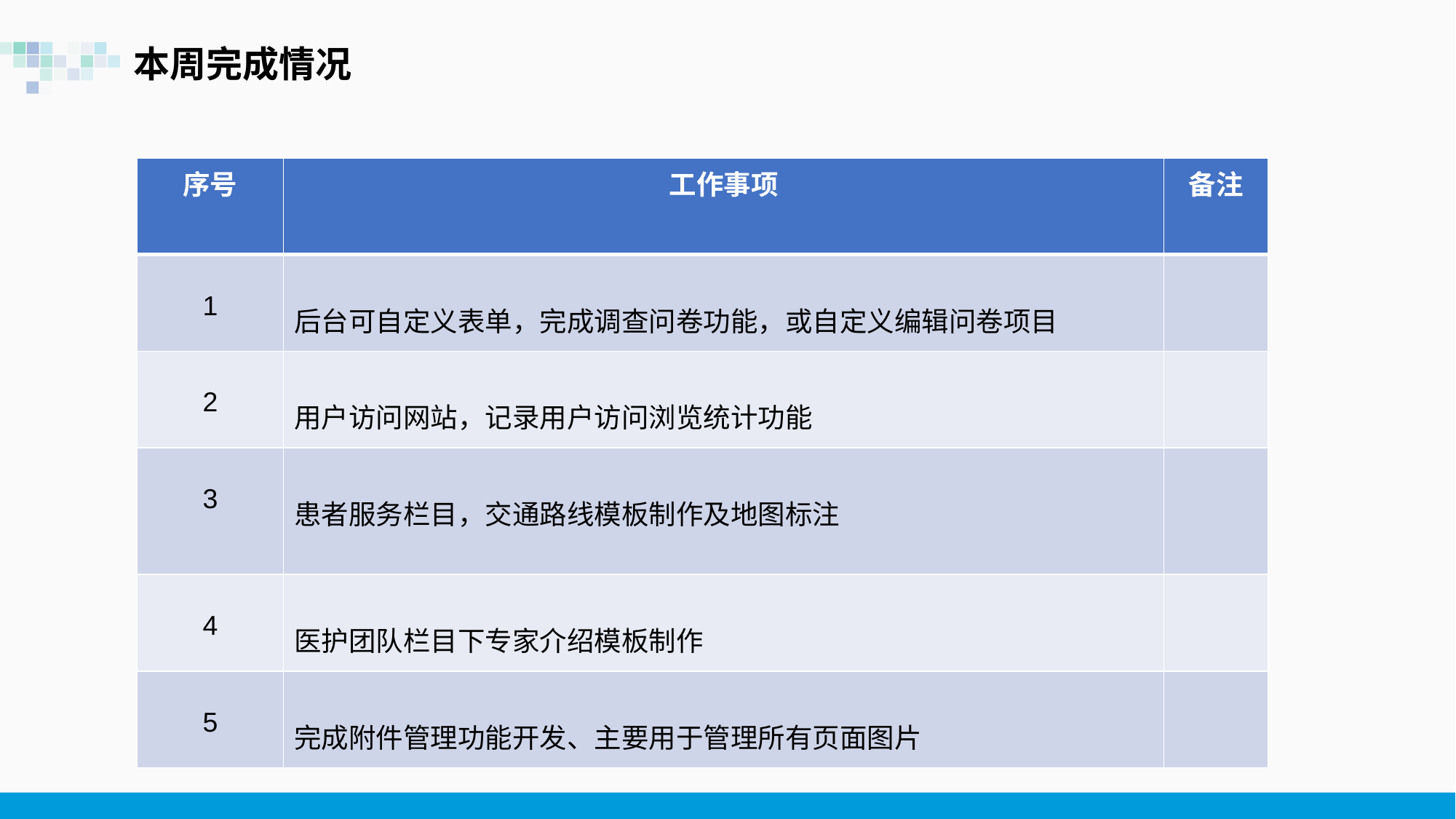

本周完成情况
| 序号 | 工作事项 | 备注 |
| --- | --- | --- |
| 1 | 后台可自定义表单，完成调查问卷功能，或自定义编辑问卷项目 |  |
| 2 | 用户访问网站，记录用户访问浏览统计功能 |  |
| 3 | 患者服务栏目，交通路线模板制作及地图标注 |  |
| 4 | 医护团队栏目下专家介绍模板制作 |  |
| 5 | 完成附件管理功能开发、主要用于管理所有页面图片 |  |